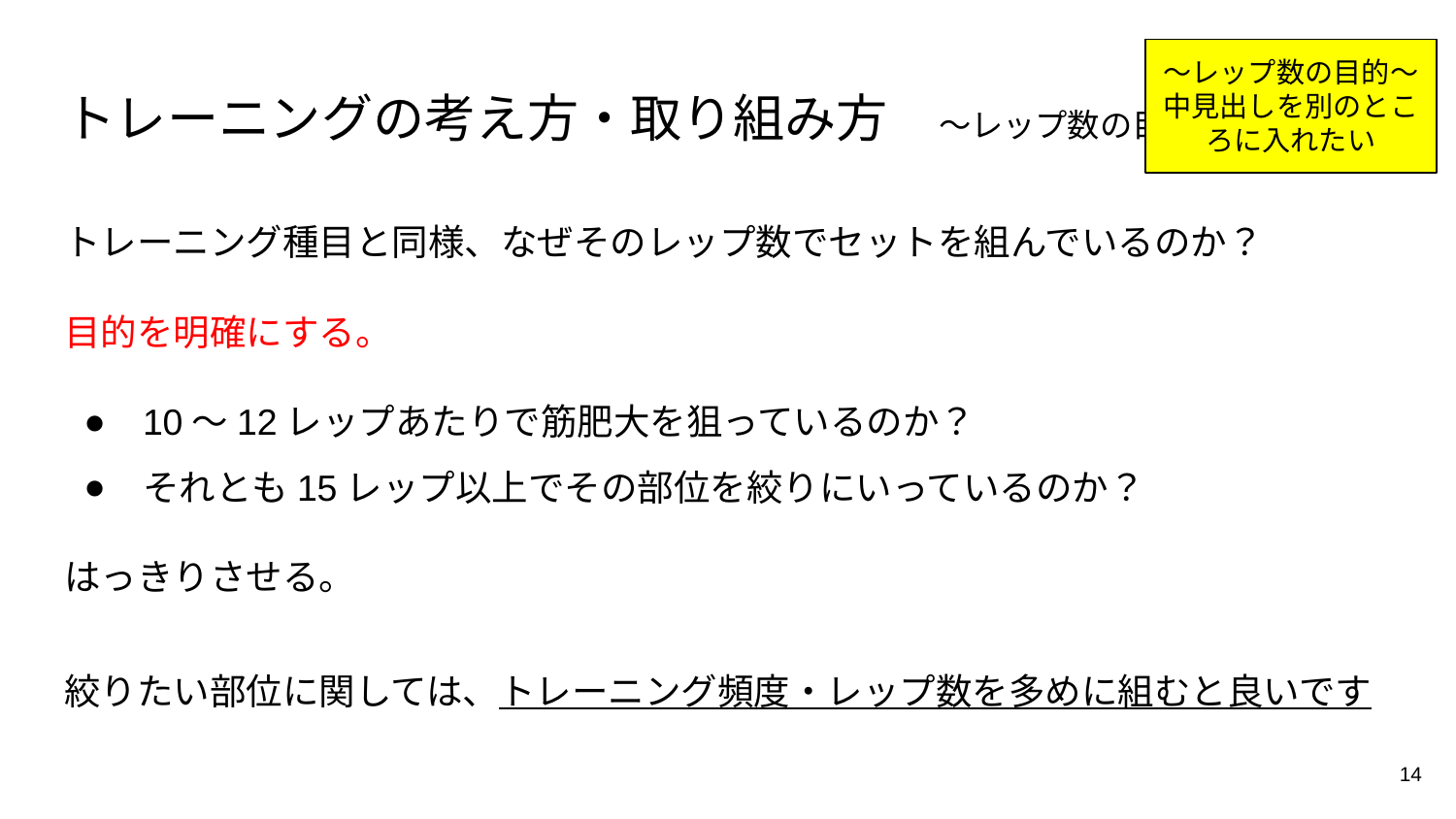

〜レップ数の目的〜
中見出しを別のところに入れたい
# トレーニングの考え方・取り組み方　〜レップ数の目的〜
トレーニング種目と同様、なぜそのレップ数でセットを組んでいるのか？
目的を明確にする。
10〜12レップあたりで筋肥大を狙っているのか？
それとも15レップ以上でその部位を絞りにいっているのか？
はっきりさせる。
絞りたい部位に関しては、トレーニング頻度・レップ数を多めに組むと良いです
14